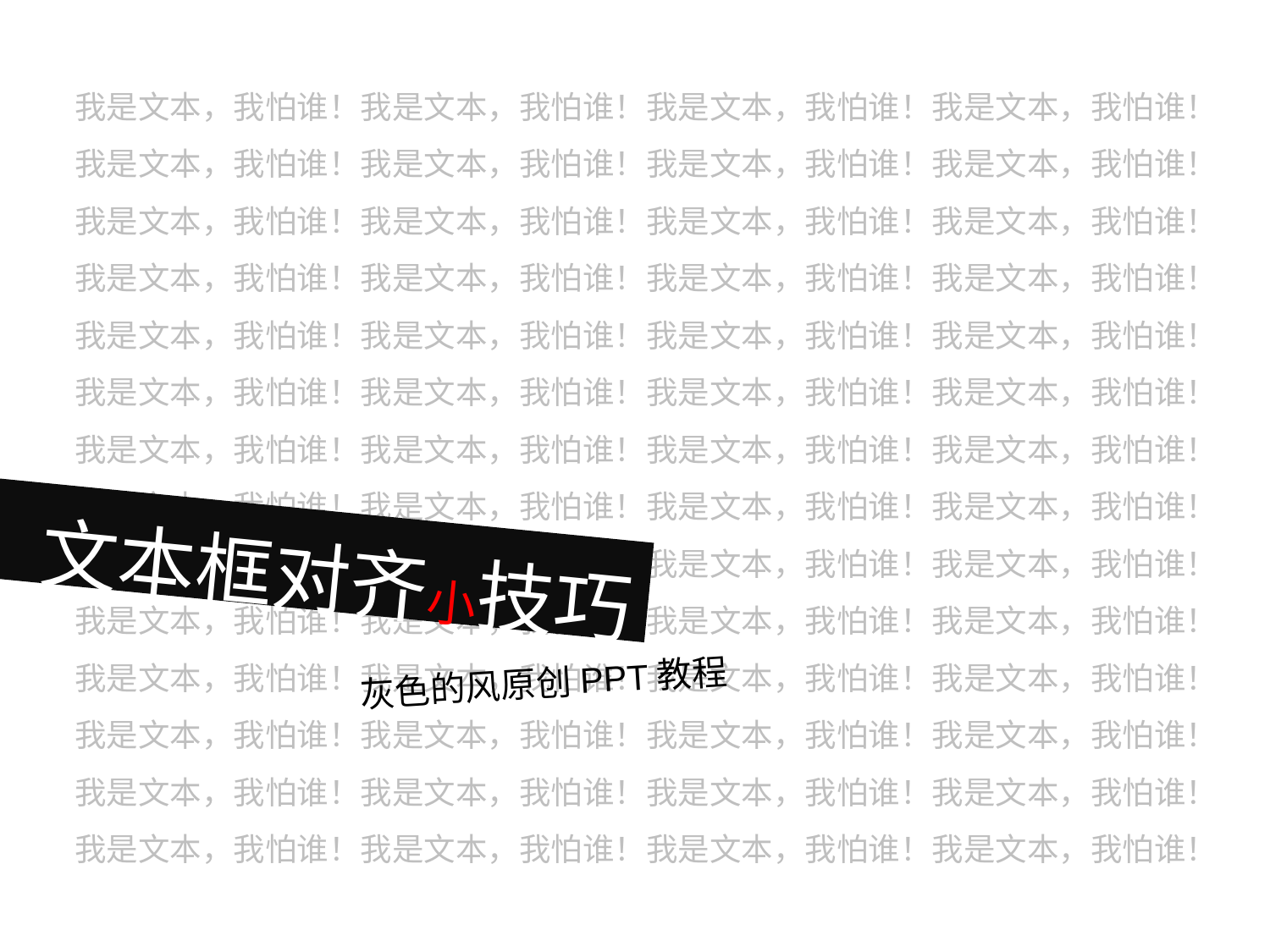

我是文本，我怕谁！我是文本，我怕谁！我是文本，我怕谁！我是文本，我怕谁！我是文本，我怕谁！我是文本，我怕谁！我是文本，我怕谁！我是文本，我怕谁！我是文本，我怕谁！我是文本，我怕谁！我是文本，我怕谁！我是文本，我怕谁！我是文本，我怕谁！我是文本，我怕谁！我是文本，我怕谁！我是文本，我怕谁！我是文本，我怕谁！我是文本，我怕谁！我是文本，我怕谁！我是文本，我怕谁！我是文本，我怕谁！我是文本，我怕谁！我是文本，我怕谁！我是文本，我怕谁！我是文本，我怕谁！我是文本，我怕谁！我是文本，我怕谁！我是文本，我怕谁！
我是文本，我怕谁！我是文本，我怕谁！我是文本，我怕谁！我是文本，我怕谁！
我是文本，我怕谁！我是文本，我怕谁！我是文本，我怕谁！我是文本，我怕谁！
我是文本，我怕谁！我是文本，我怕谁！我是文本，我怕谁！我是文本，我怕谁！
我是文本，我怕谁！我是文本，我怕谁！我是文本，我怕谁！我是文本，我怕谁！
我是文本，我怕谁！我是文本，我怕谁！我是文本，我怕谁！我是文本，我怕谁！
我是文本，我怕谁！我是文本，我怕谁！我是文本，我怕谁！我是文本，我怕谁！
我是文本，我怕谁！我是文本，我怕谁！我是文本，我怕谁！我是文本，我怕谁！
文本框对齐小技巧

灰色的风原创PPT教程